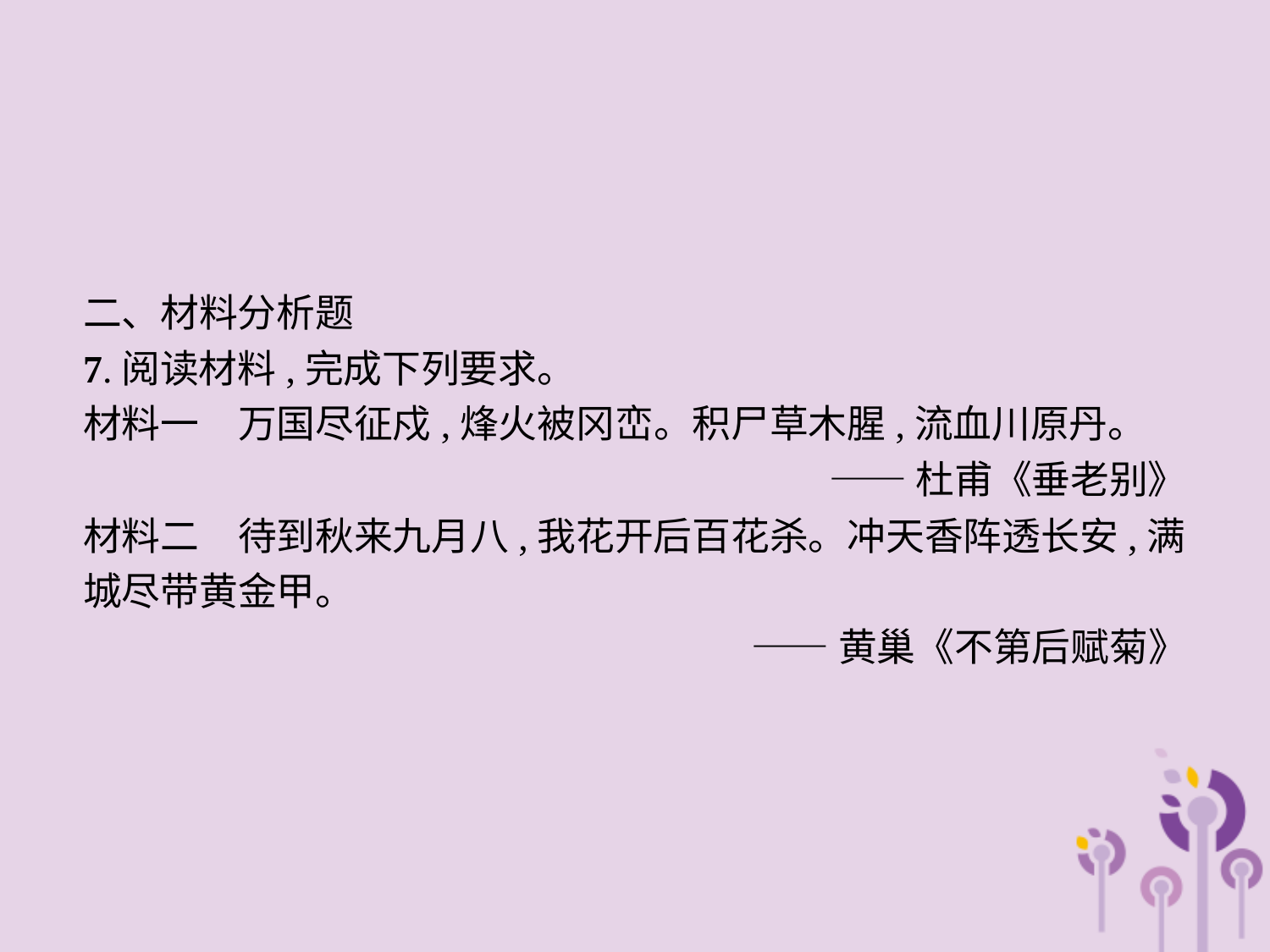

二、材料分析题
7.阅读材料,完成下列要求。
材料一　万国尽征戍,烽火被冈峦。积尸草木腥,流血川原丹。
——杜甫《垂老别》
材料二　待到秋来九月八,我花开后百花杀。冲天香阵透长安,满城尽带黄金甲。
——黄巢《不第后赋菊》